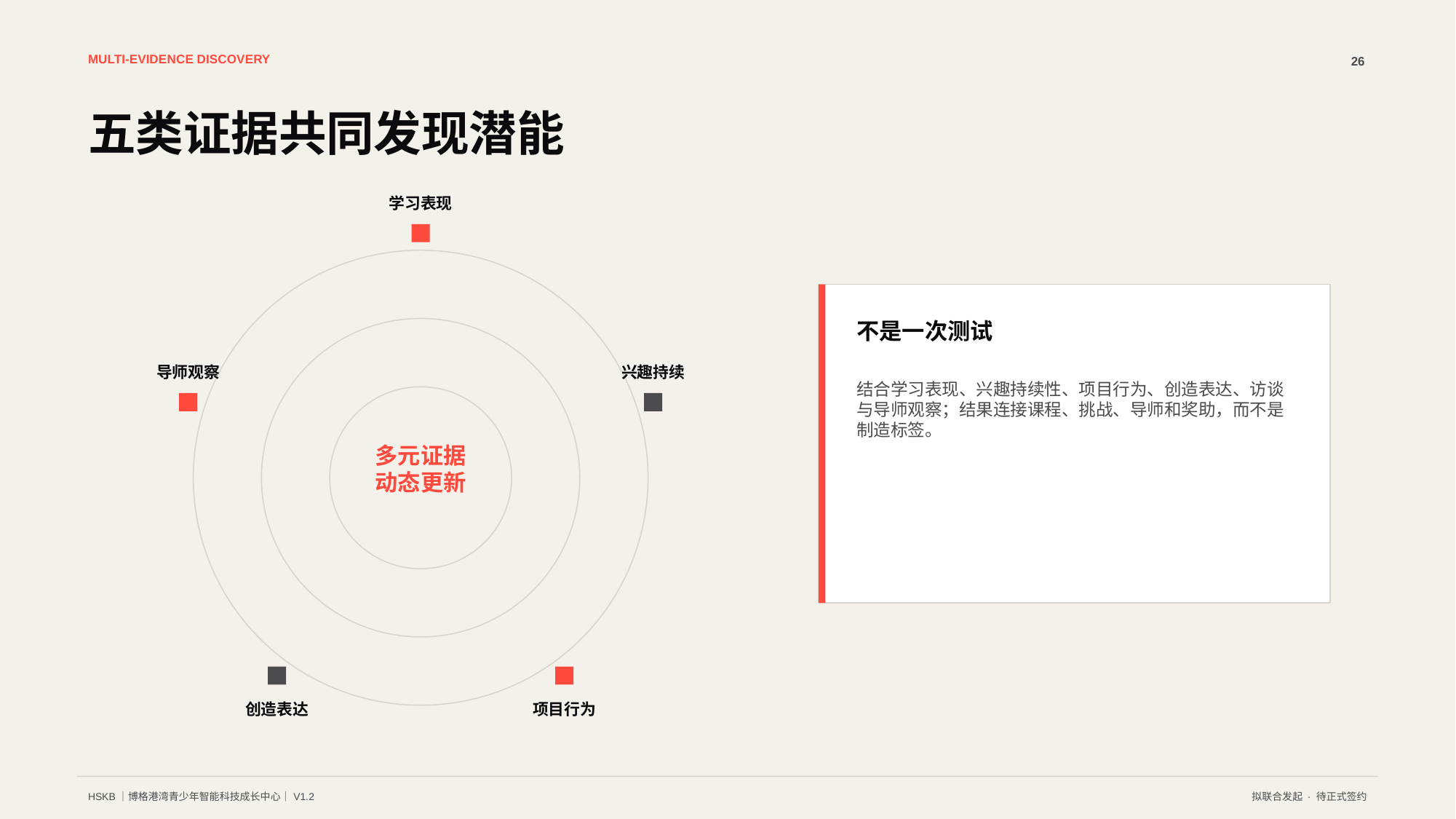

MULTI-EVIDENCE DISCOVERY
26
五类证据共同发现潜能
学习表现

不是一次测试

导师观察
兴趣持续
结合学习表现、兴趣持续性、项目行为、创造表达、访谈与导师观察；结果连接课程、挑战、导师和奖助，而不是制造标签。

多元证据
动态更新

创造表达
项目行为

HSKB｜博格港湾青少年智能科技成长中心｜V1.2
拟联合发起 · 待正式签约